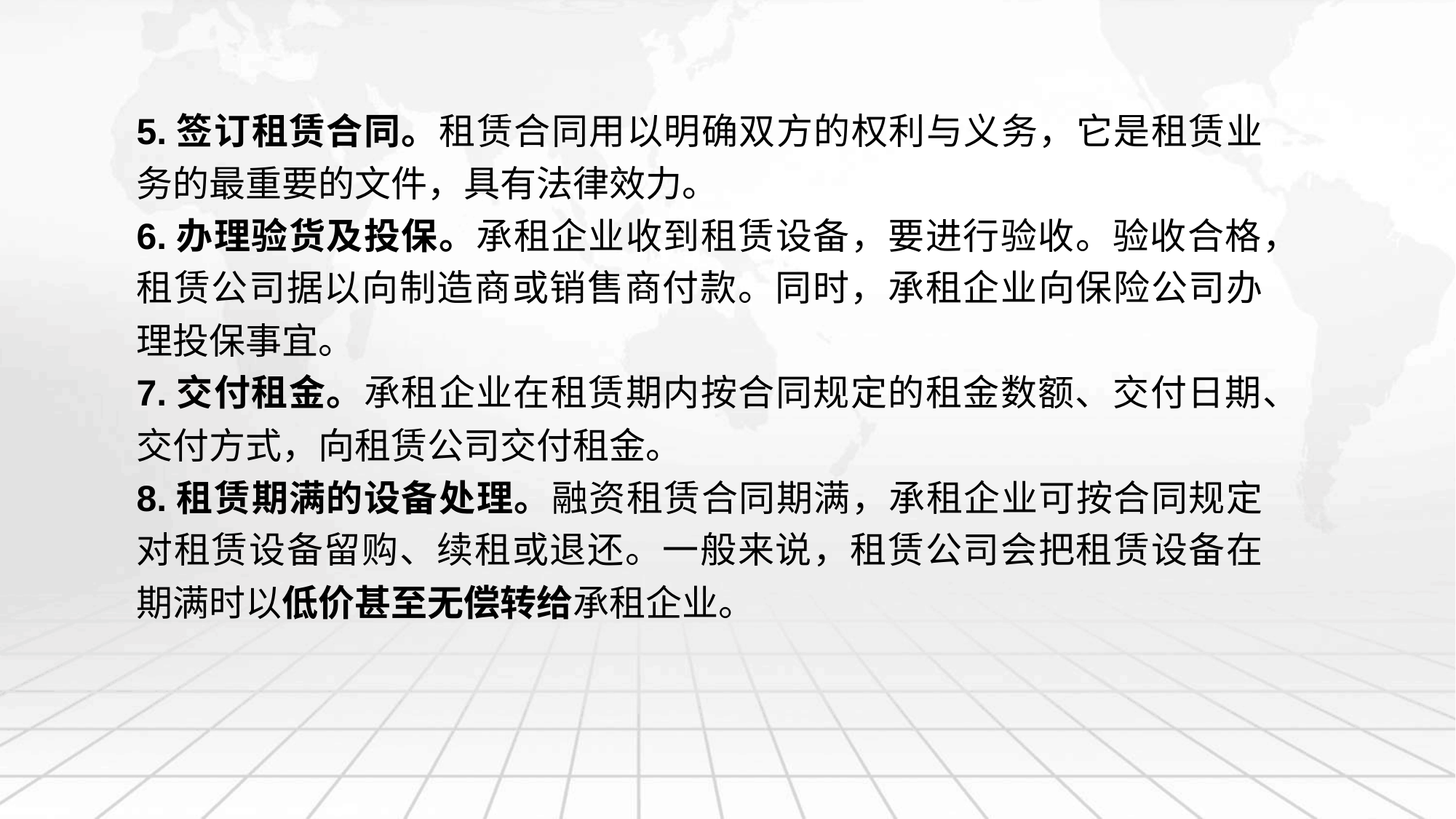

5.签订租赁合同。租赁合同用以明确双方的权利与义务，它是租赁业务的最重要的文件，具有法律效力。
6.办理验货及投保。承租企业收到租赁设备，要进行验收。验收合格，租赁公司据以向制造商或销售商付款。同时，承租企业向保险公司办理投保事宜。
7.交付租金。承租企业在租赁期内按合同规定的租金数额、交付日期、交付方式，向租赁公司交付租金。
8.租赁期满的设备处理。融资租赁合同期满，承租企业可按合同规定对租赁设备留购、续租或退还。一般来说，租赁公司会把租赁设备在期满时以低价甚至无偿转给承租企业。